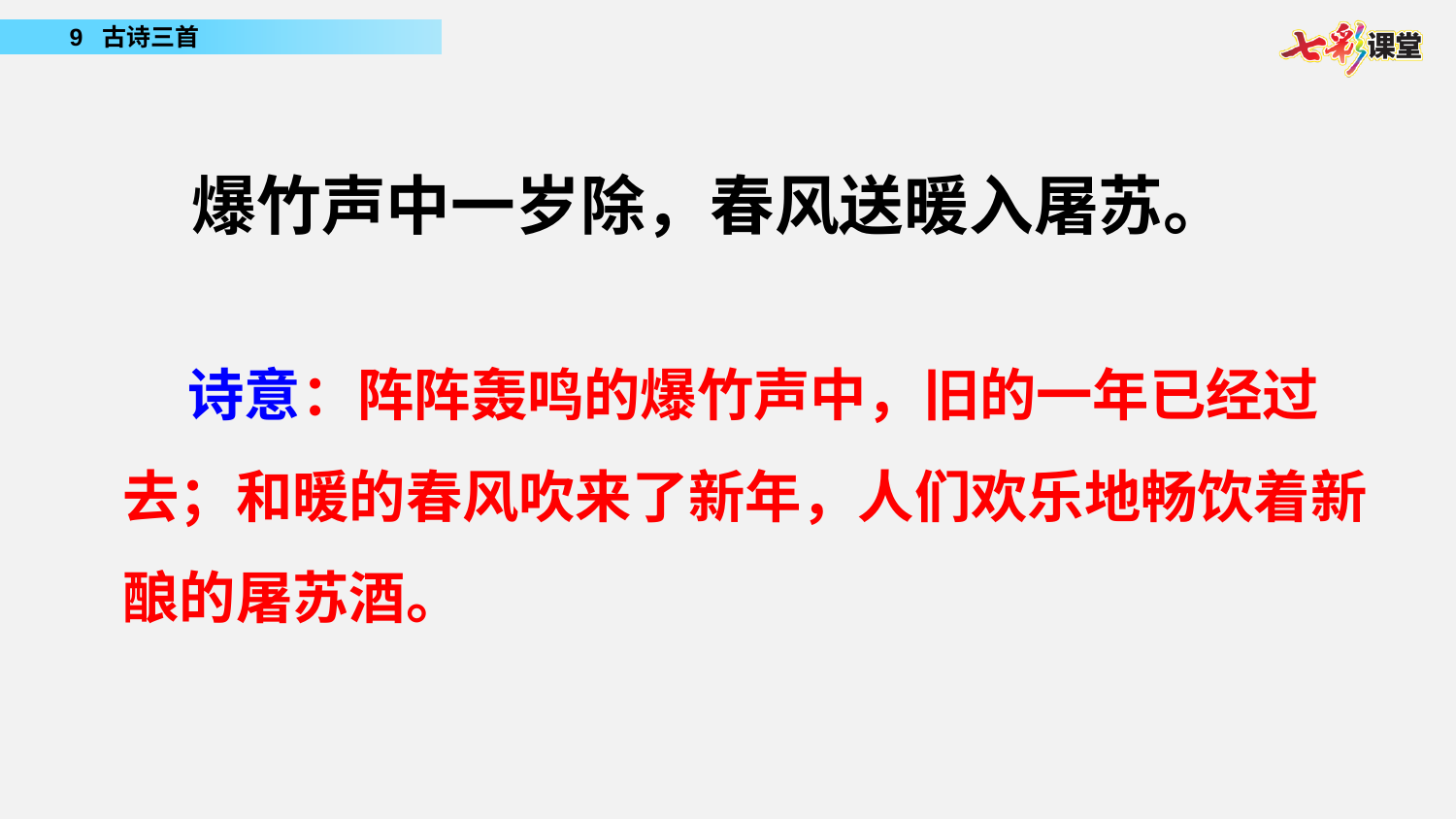

爆竹声中一岁除，春风送暖入屠苏。
    诗意：阵阵轰鸣的爆竹声中，旧的一年已经过去；和暖的春风吹来了新年，人们欢乐地畅饮着新酿的屠苏酒。